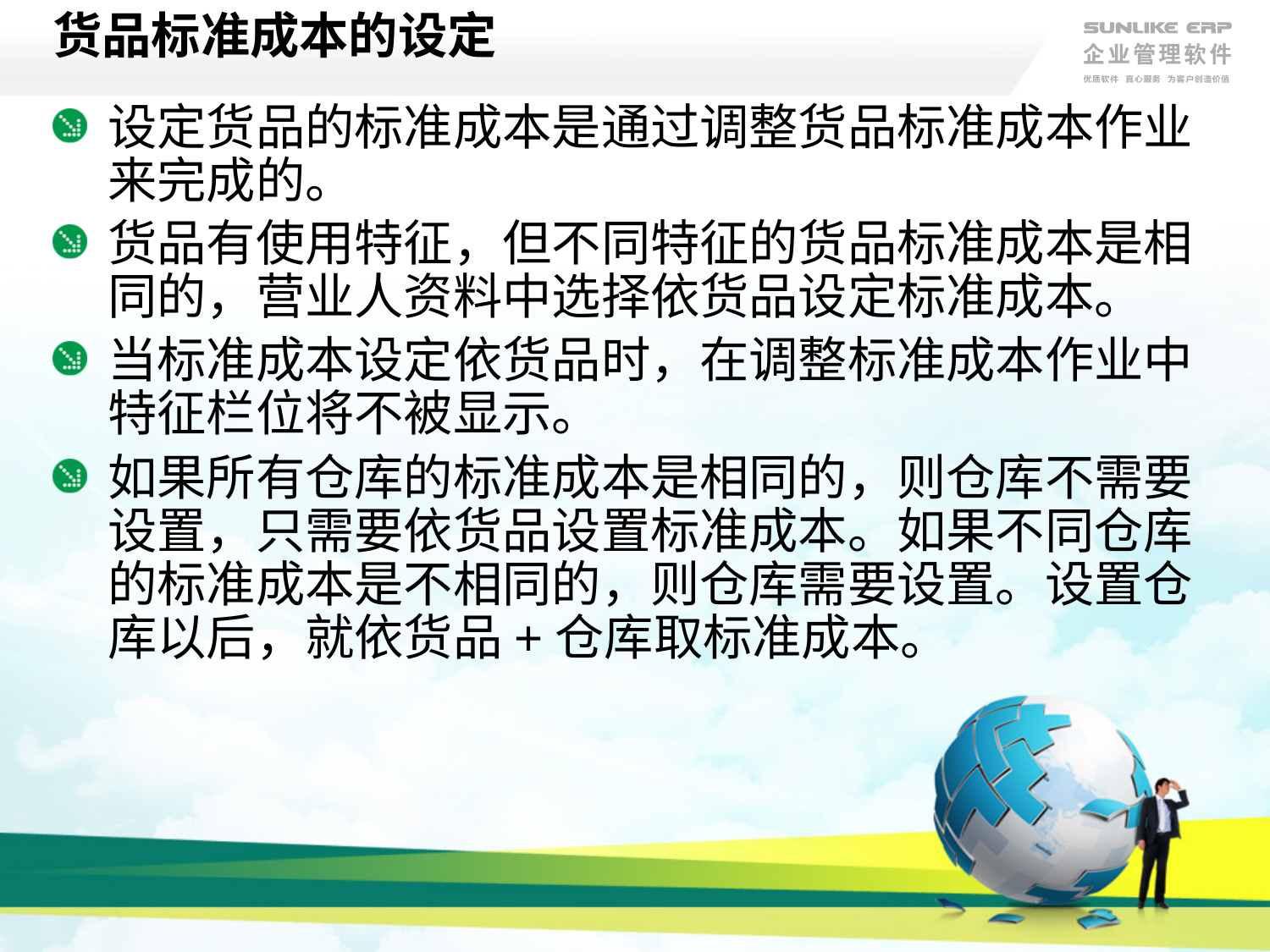

# 货品标准成本的设定
设定货品的标准成本是通过调整货品标准成本作业来完成的。
货品有使用特征，但不同特征的货品标准成本是相同的，营业人资料中选择依货品设定标准成本。
当标准成本设定依货品时，在调整标准成本作业中特征栏位将不被显示。
如果所有仓库的标准成本是相同的，则仓库不需要设置，只需要依货品设置标准成本。如果不同仓库的标准成本是不相同的，则仓库需要设置。设置仓库以后，就依货品+仓库取标准成本。